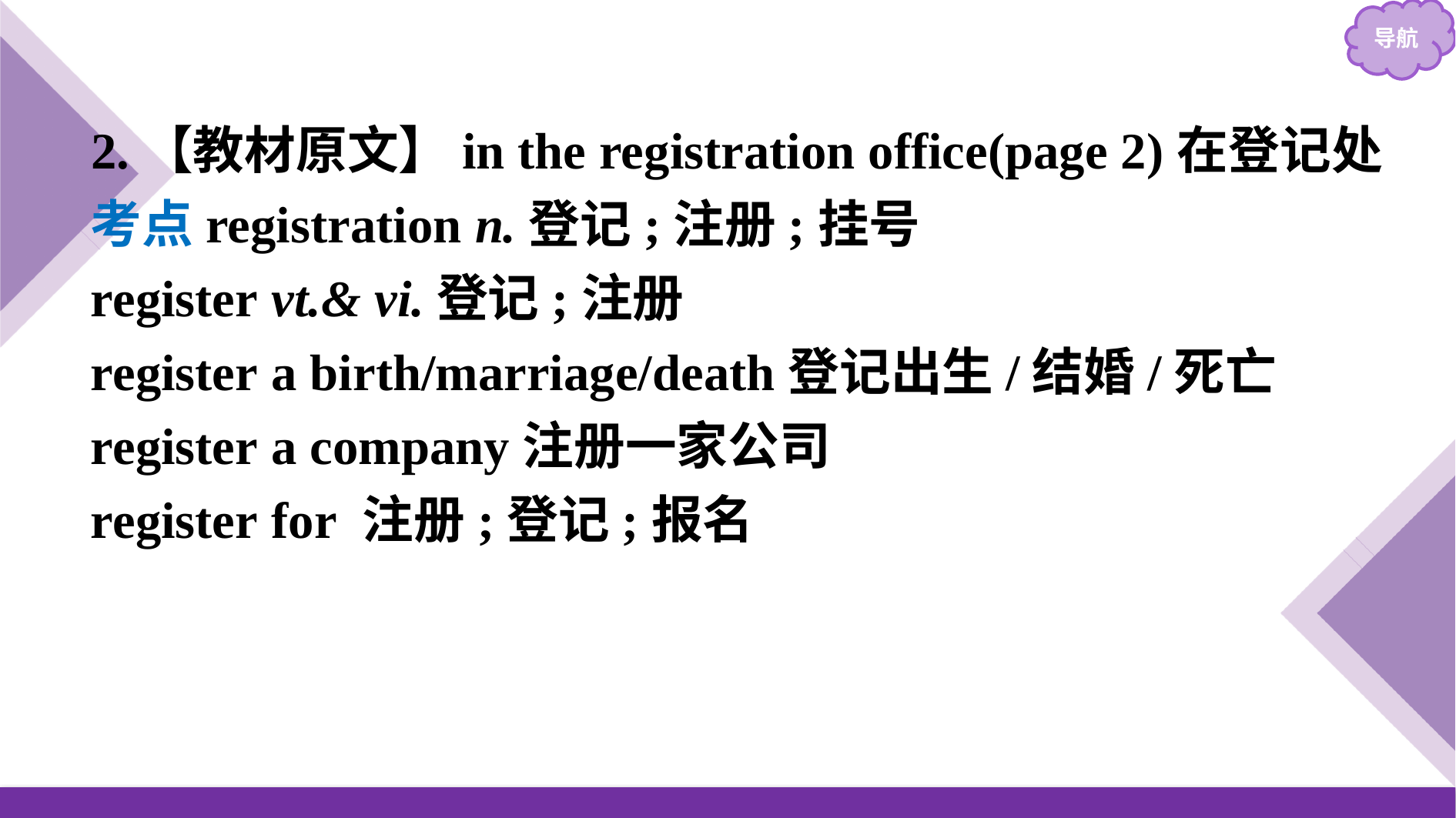

2.【教材原文】in the registration office(page 2)在登记处
考点registration n.登记;注册;挂号
register vt.& vi.登记;注册
register a birth/marriage/death登记出生/结婚/死亡
register a company注册一家公司
register for 注册;登记;报名